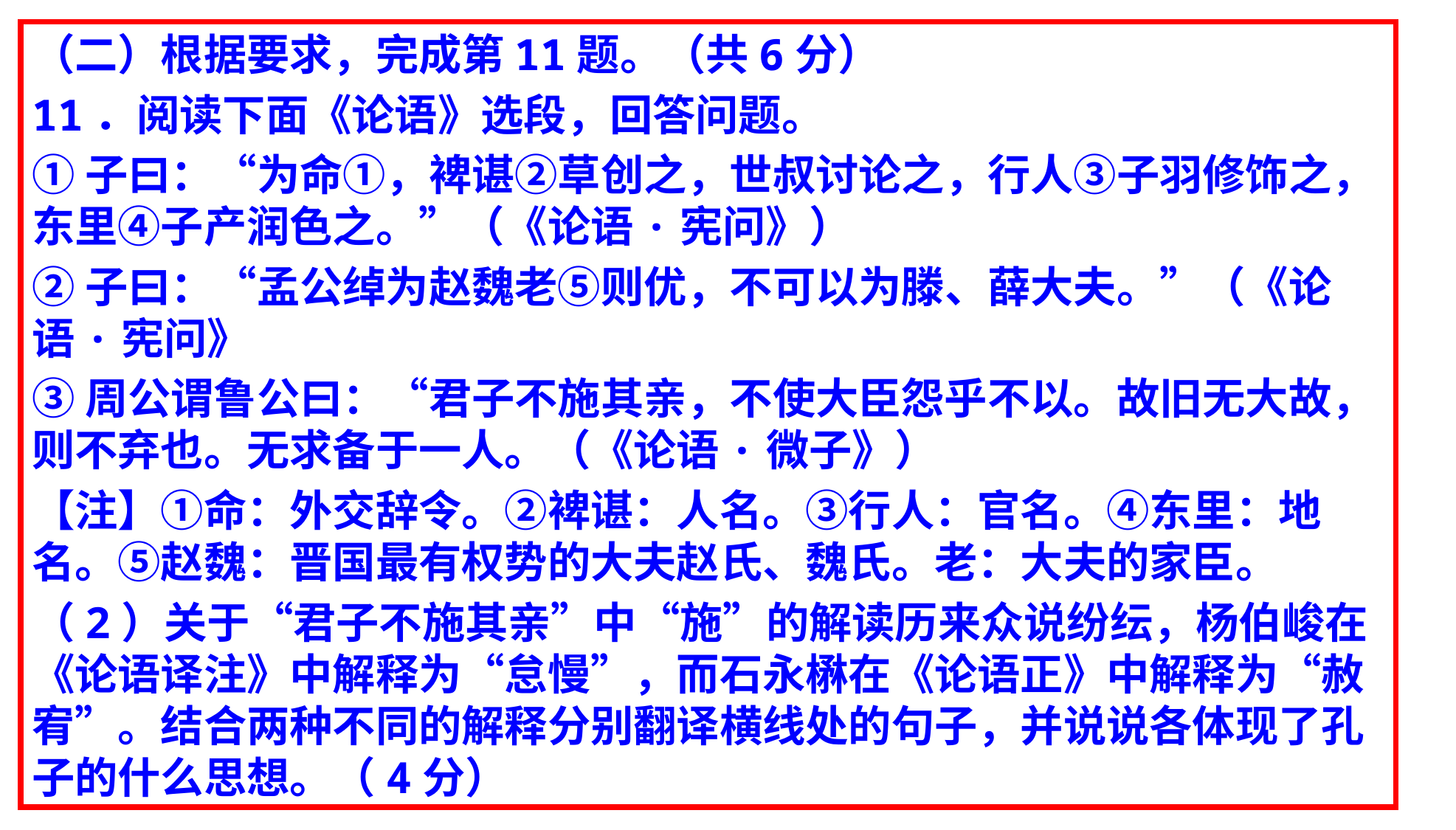

（二）根据要求，完成第11题。（共6分）
11．阅读下面《论语》选段，回答问题。
①子曰：“为命①，裨谌②草创之，世叔讨论之，行人③子羽修饰之，东里④子产润色之。”（《论语·宪问》）
②子曰：“孟公绰为赵魏老⑤则优，不可以为滕、薛大夫。”（《论语·宪问》
③周公谓鲁公曰：“君子不施其亲，不使大臣怨乎不以。故旧无大故，则不弃也。无求备于一人。（《论语·微子》）
【注】①命：外交辞令。②裨谌：人名。③行人：官名。④东里：地名。⑤赵魏：晋国最有权势的大夫赵氏、魏氏。老：大夫的家臣。
（2）关于“君子不施其亲”中“施”的解读历来众说纷纭，杨伯峻在《论语译注》中解释为“怠慢”，而石永楙在《论语正》中解释为“赦宥”。结合两种不同的解释分别翻译横线处的句子，并说说各体现了孔子的什么思想。（4分）